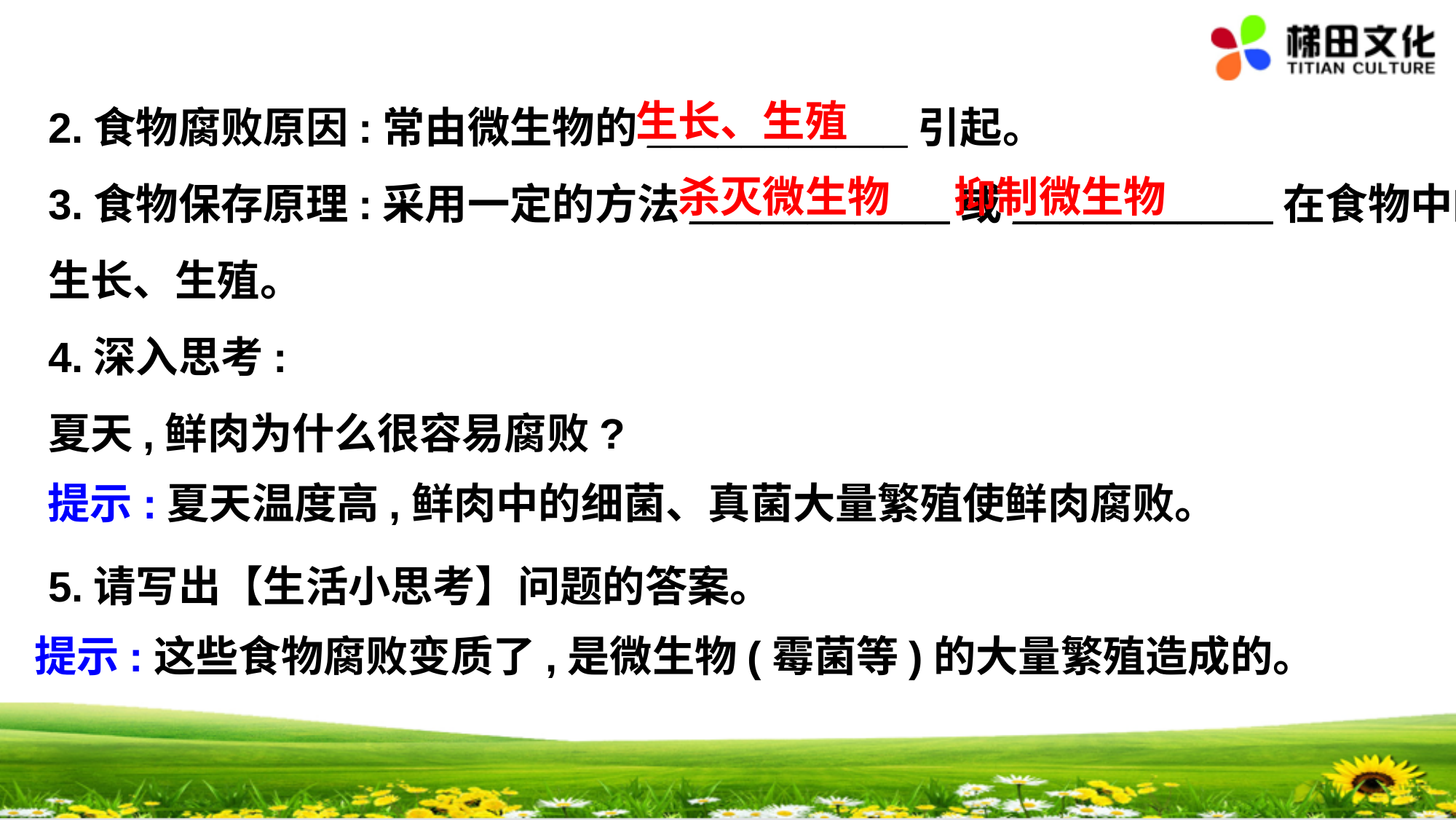

生长、生殖
2.食物腐败原因:常由微生物的___________引起。
3.食物保存原理:采用一定的方法___________或___________在食物中的
生长、生殖。
4.深入思考:
夏天,鲜肉为什么很容易腐败?

5.请写出【生活小思考】问题的答案。

杀灭微生物
抑制微生物
提示:夏天温度高,鲜肉中的细菌、真菌大量繁殖使鲜肉腐败。
提示:这些食物腐败变质了,是微生物(霉菌等)的大量繁殖造成的。